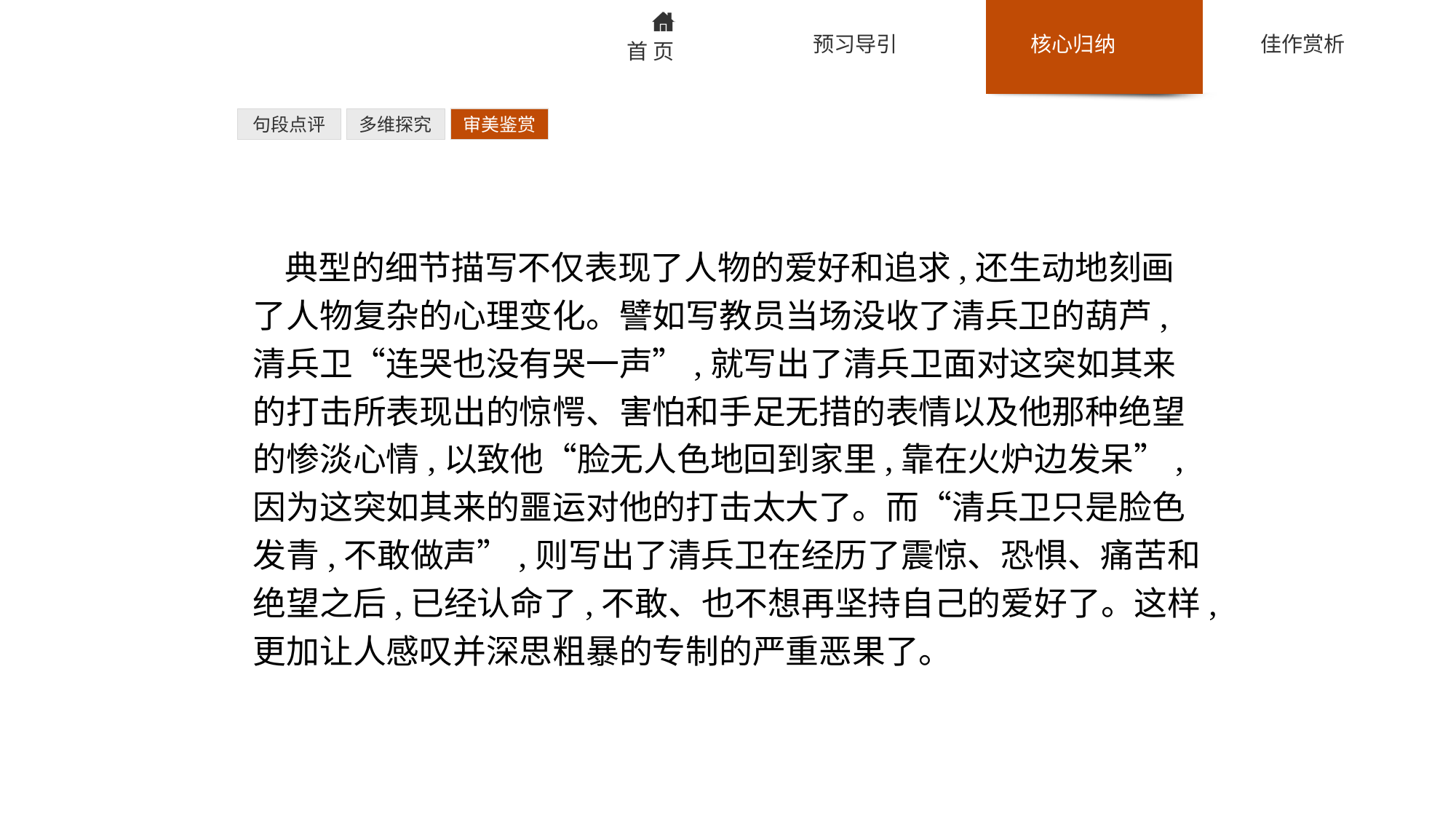

句段点评
多维探究
审美鉴赏
典型的细节描写不仅表现了人物的爱好和追求,还生动地刻画了人物复杂的心理变化。譬如写教员当场没收了清兵卫的葫芦,清兵卫“连哭也没有哭一声”,就写出了清兵卫面对这突如其来的打击所表现出的惊愕、害怕和手足无措的表情以及他那种绝望的惨淡心情,以致他“脸无人色地回到家里,靠在火炉边发呆”,因为这突如其来的噩运对他的打击太大了。而“清兵卫只是脸色发青,不敢做声”,则写出了清兵卫在经历了震惊、恐惧、痛苦和绝望之后,已经认命了,不敢、也不想再坚持自己的爱好了。这样,更加让人感叹并深思粗暴的专制的严重恶果了。